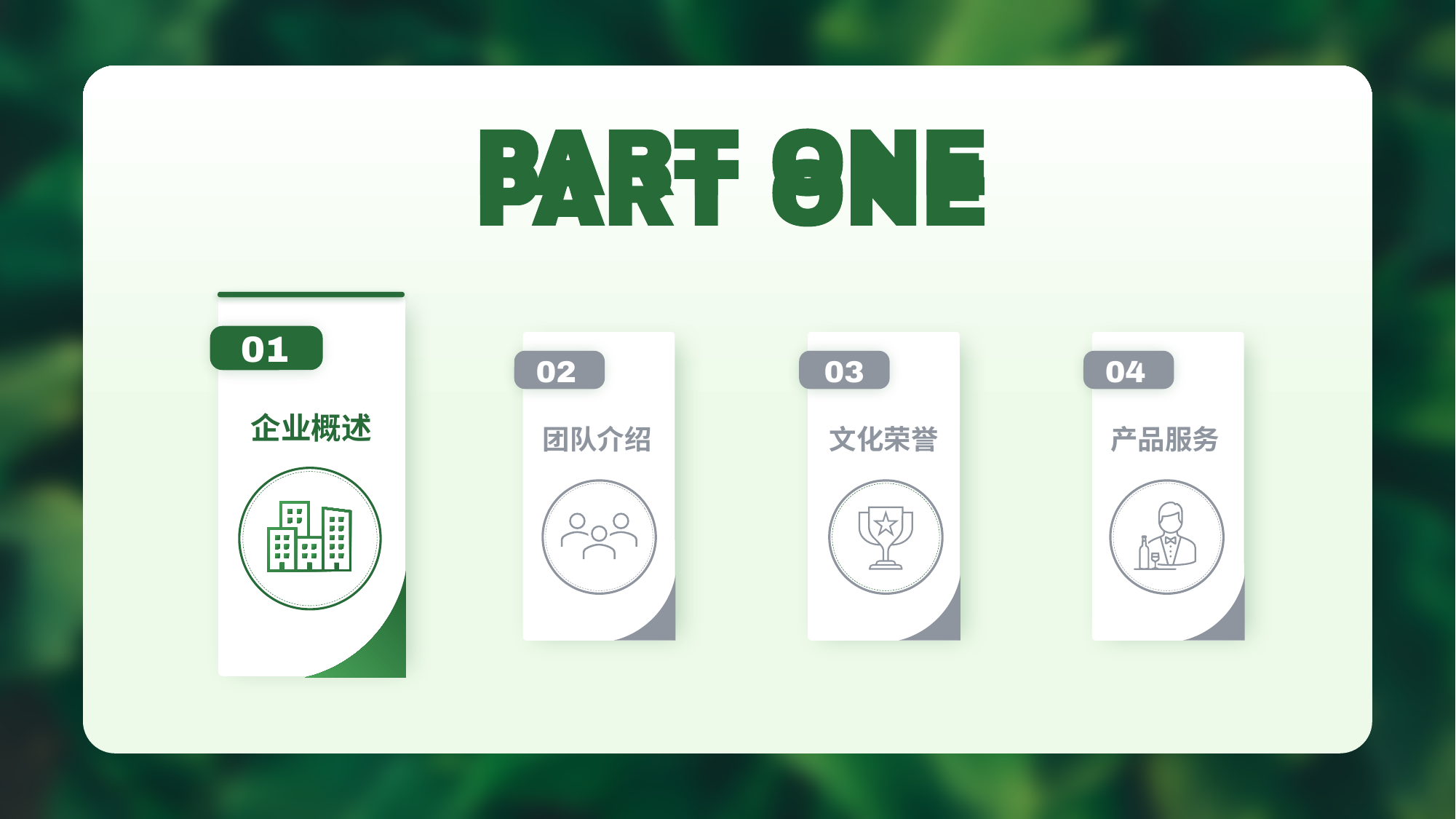

PART ONE
PART ONE
01
02
03
04
企业概述
团队介绍
文化荣誉
产品服务